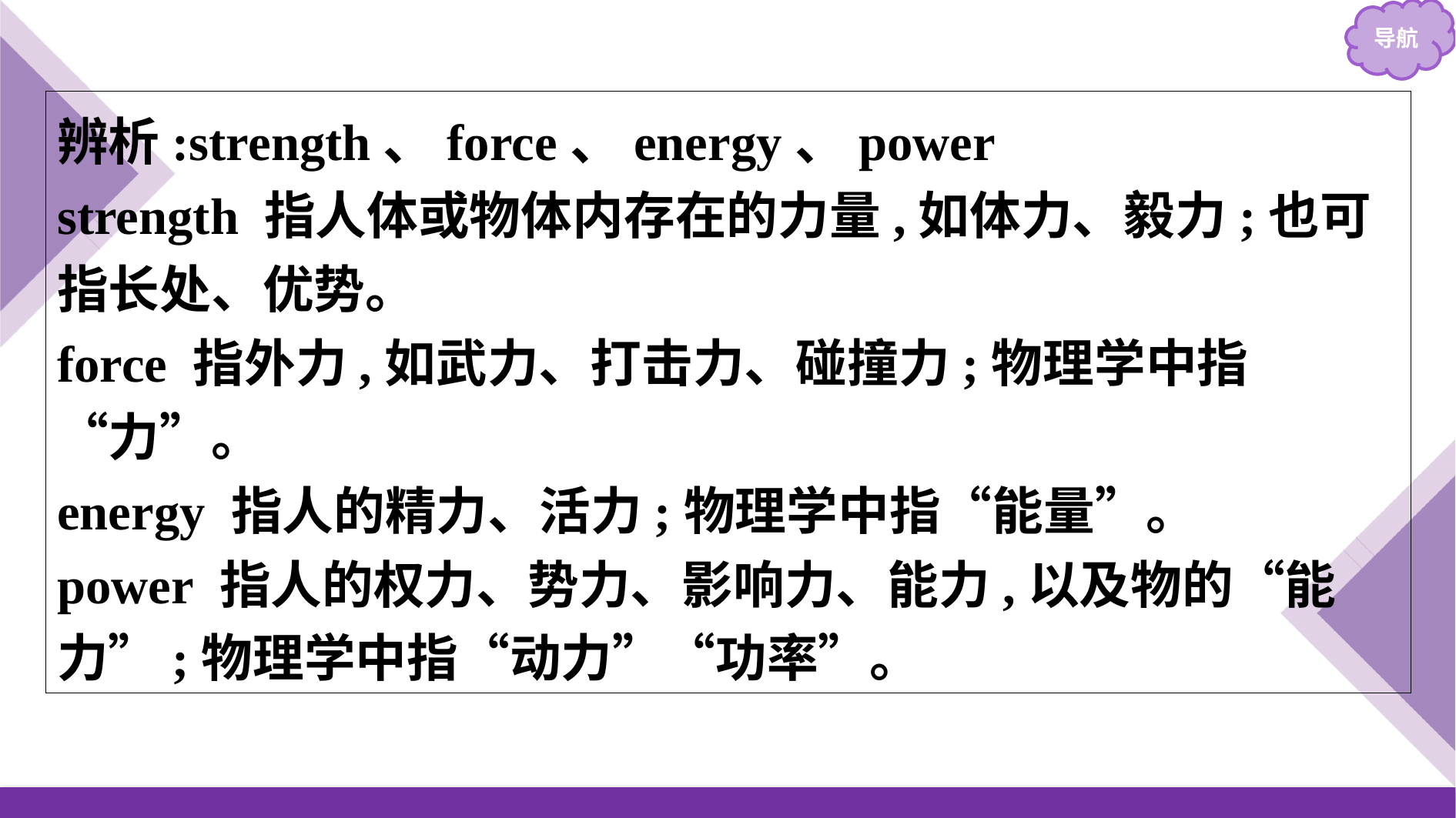

辨析:strength、force、energy、power
strength 指人体或物体内存在的力量,如体力、毅力;也可指长处、优势。
force 指外力,如武力、打击力、碰撞力;物理学中指“力”。
energy 指人的精力、活力;物理学中指“能量”。
power 指人的权力、势力、影响力、能力,以及物的“能力”;物理学中指“动力”“功率”。